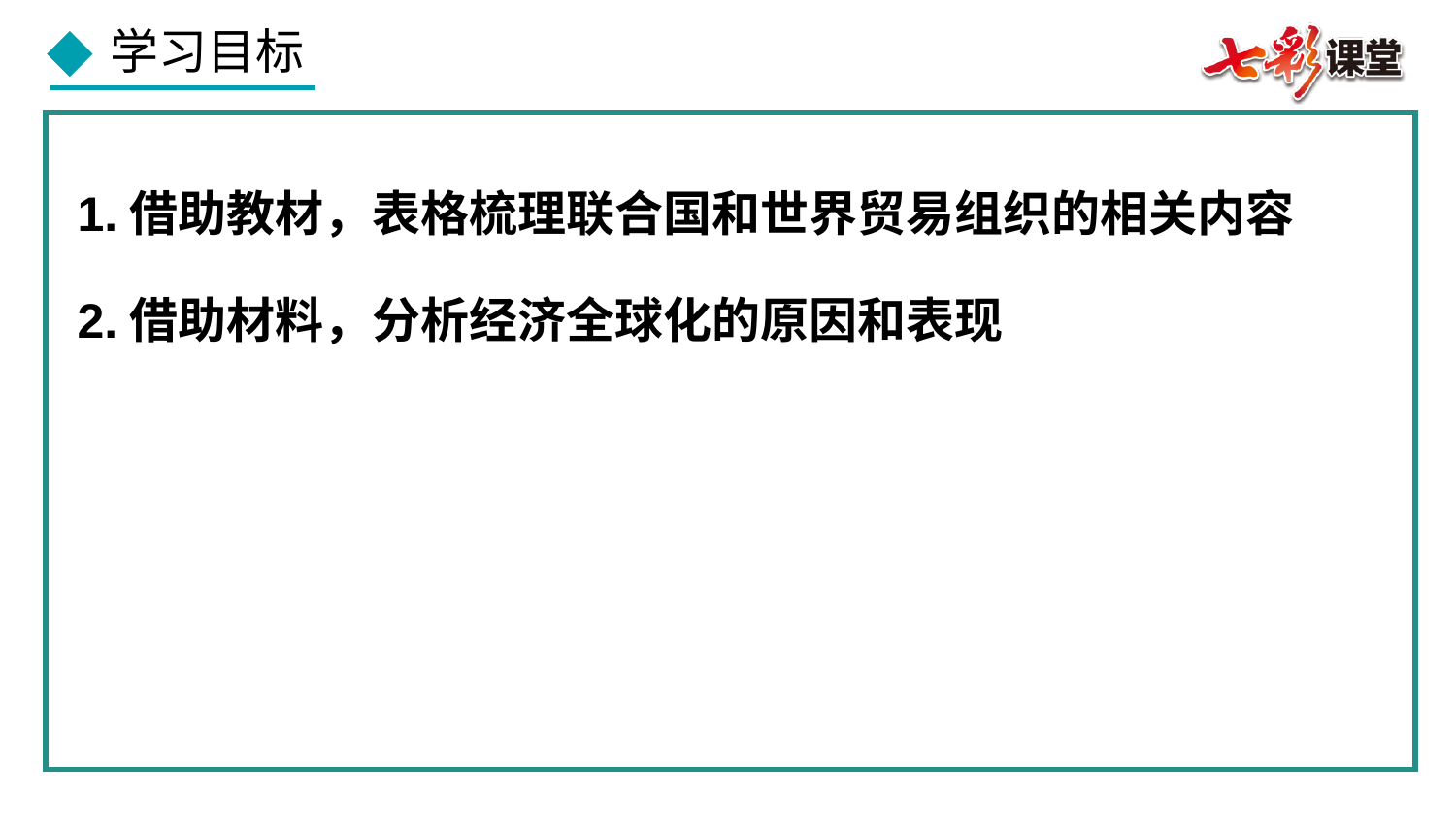

1.借助教材，表格梳理联合国和世界贸易组织的相关内容
2.借助材料，分析经济全球化的原因和表现